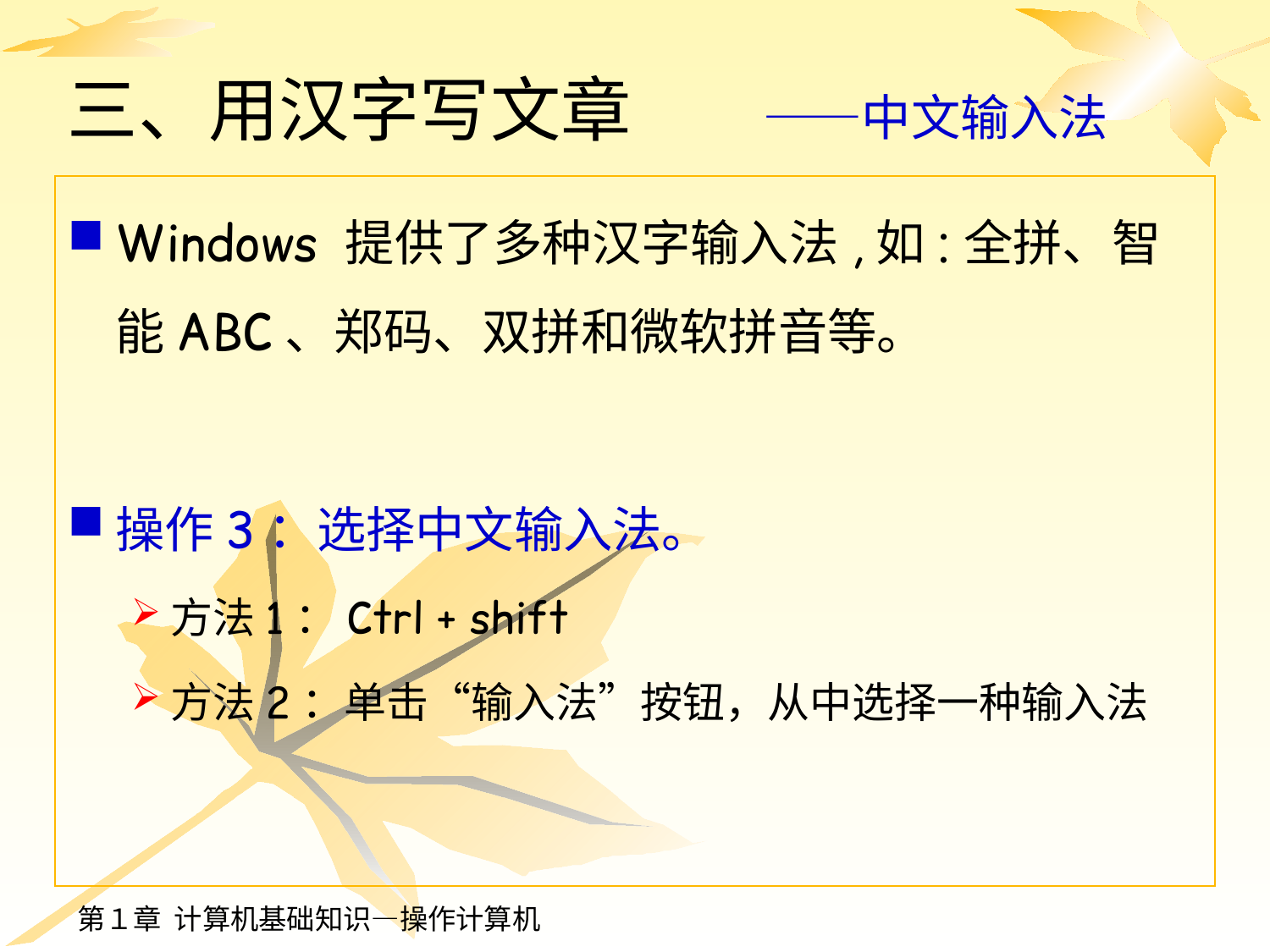

# 三、用汉字写文章　　   ——中文输入法
Windows 提供了多种汉字输入法,如:全拼、智能ABC、郑码、双拼和微软拼音等。

操作3：选择中文输入法。
方法1：Ctrl + shift
方法2：单击“输入法”按钮，从中选择一种输入法